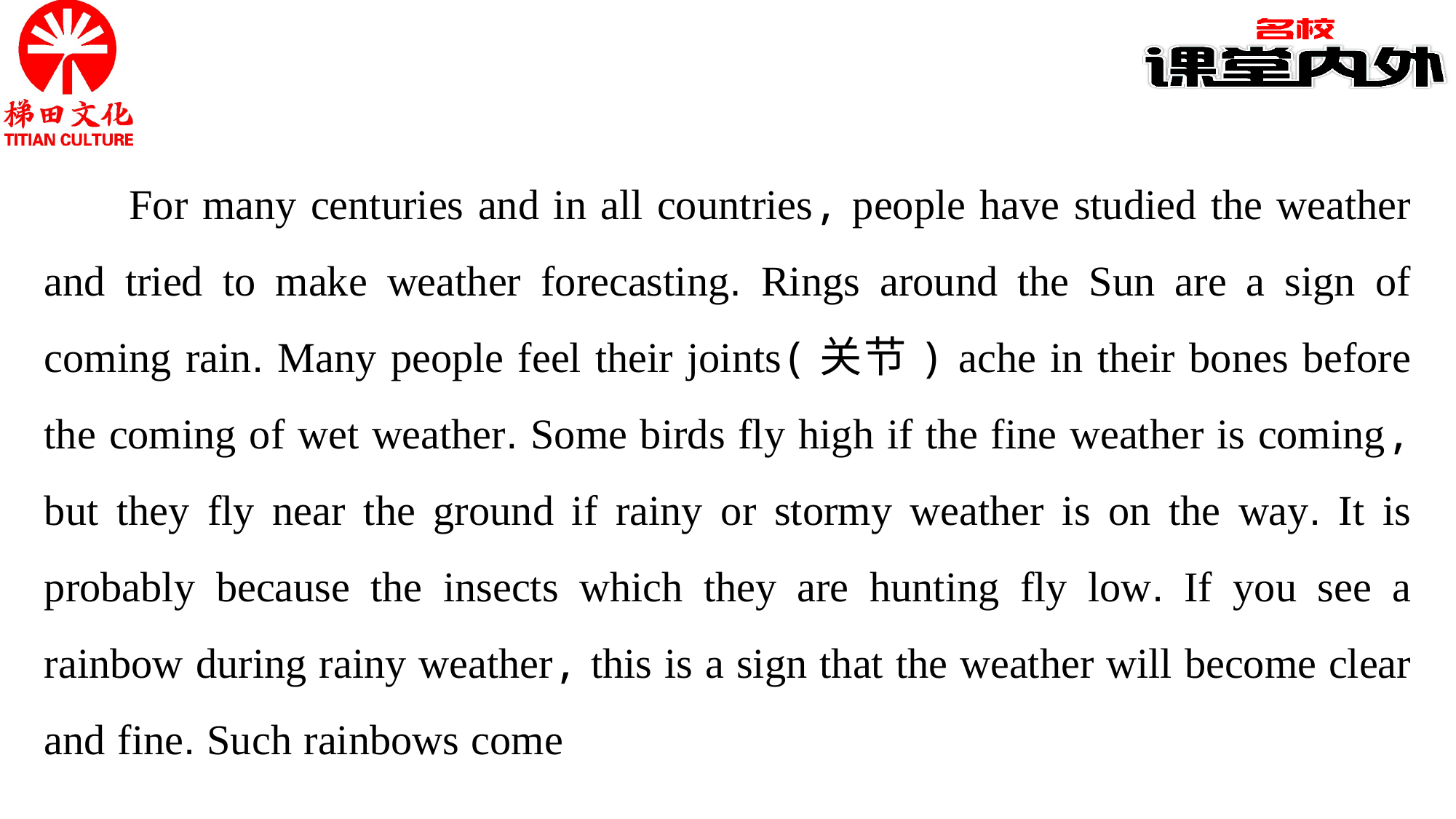

For many centuries and in all countries, people have studied the weather and tried to make weather forecasting. Rings around the Sun are a sign of coming rain. Many people feel their joints(关节) ache in their bones before the coming of wet weather. Some birds fly high if the fine weather is coming, but they fly near the ground if rainy or stormy weather is on the way. It is probably because the insects which they are hunting fly low. If you see a rainbow during rainy weather, this is a sign that the weather will become clear and fine. Such rainbows come